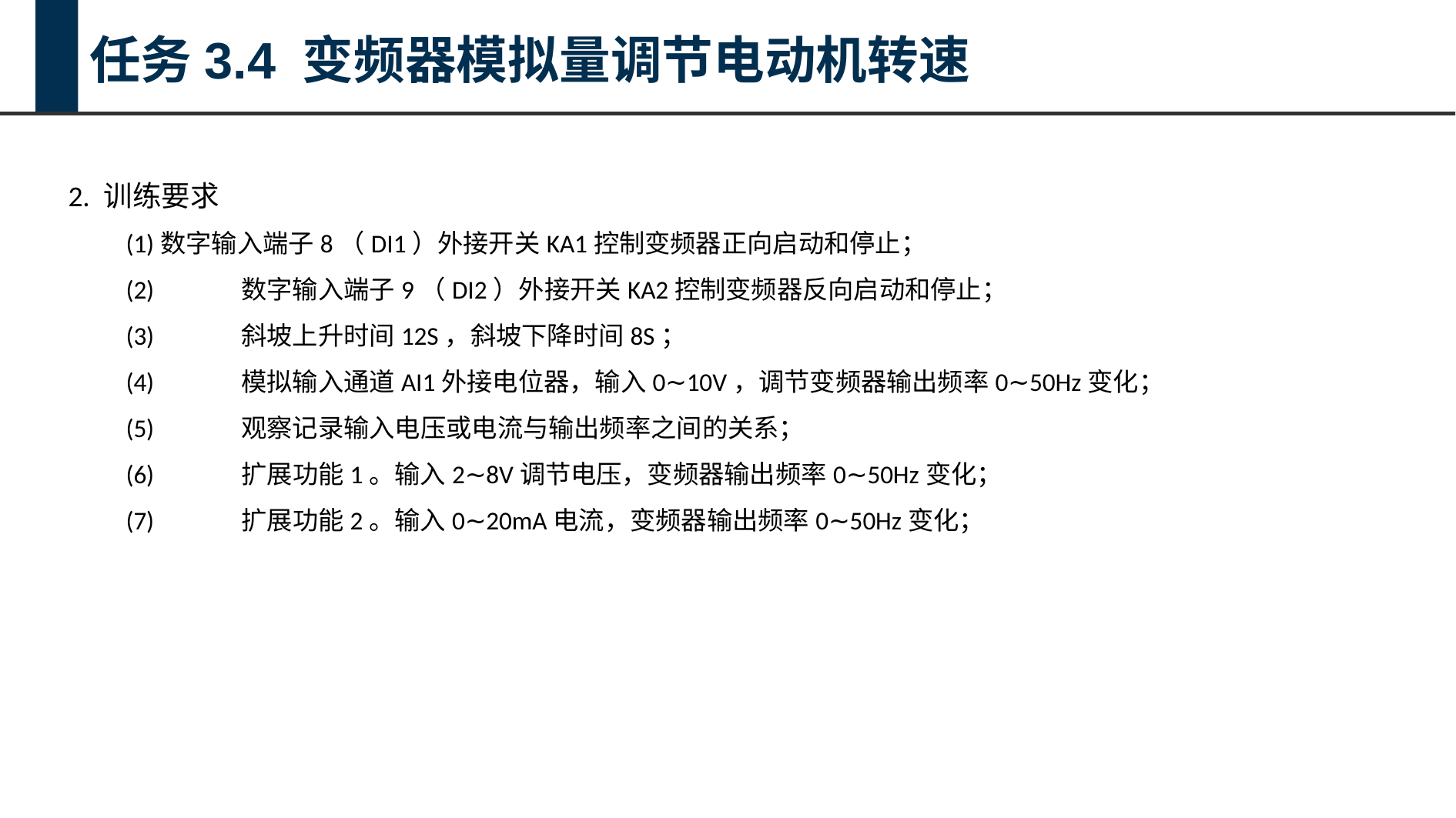

任务3.4 变频器模拟量调节电动机转速
2. 训练要求
(1)数字输入端子8（DI1）外接开关KA1控制变频器正向启动和停止；
(2)	数字输入端子9（DI2）外接开关KA2控制变频器反向启动和停止；
(3)	斜坡上升时间12S，斜坡下降时间8S；
(4)	模拟输入通道AI1外接电位器，输入0∼10V，调节变频器输出频率0∼50Hz变化；
(5)	观察记录输入电压或电流与输出频率之间的关系；
(6)	扩展功能1。输入2∼8V调节电压，变频器输出频率0∼50Hz变化；
(7)	扩展功能2。输入0∼20mA电流，变频器输出频率0∼50Hz变化；